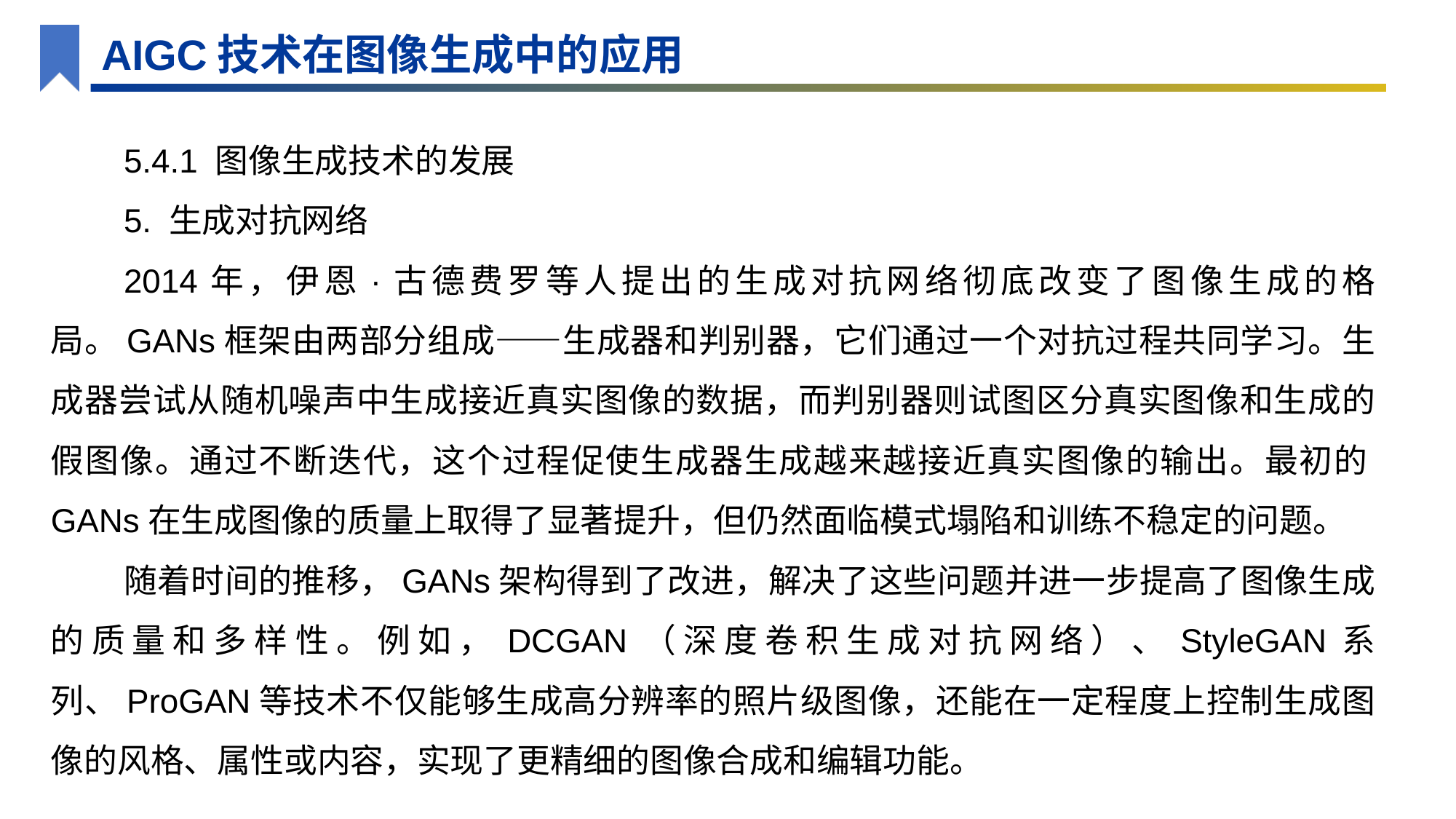

AIGC技术在图像生成中的应用
5.4.1 图像生成技术的发展
5. 生成对抗网络
2014年，伊恩·古德费罗等人提出的生成对抗网络彻底改变了图像生成的格局。GANs框架由两部分组成——生成器和判别器，它们通过一个对抗过程共同学习。生成器尝试从随机噪声中生成接近真实图像的数据，而判别器则试图区分真实图像和生成的假图像。通过不断迭代，这个过程促使生成器生成越来越接近真实图像的输出。最初的GANs在生成图像的质量上取得了显著提升，但仍然面临模式塌陷和训练不稳定的问题。
随着时间的推移，GANs架构得到了改进，解决了这些问题并进一步提高了图像生成的质量和多样性。例如，DCGAN（深度卷积生成对抗网络）、StyleGAN系列、ProGAN等技术不仅能够生成高分辨率的照片级图像，还能在一定程度上控制生成图像的风格、属性或内容，实现了更精细的图像合成和编辑功能。